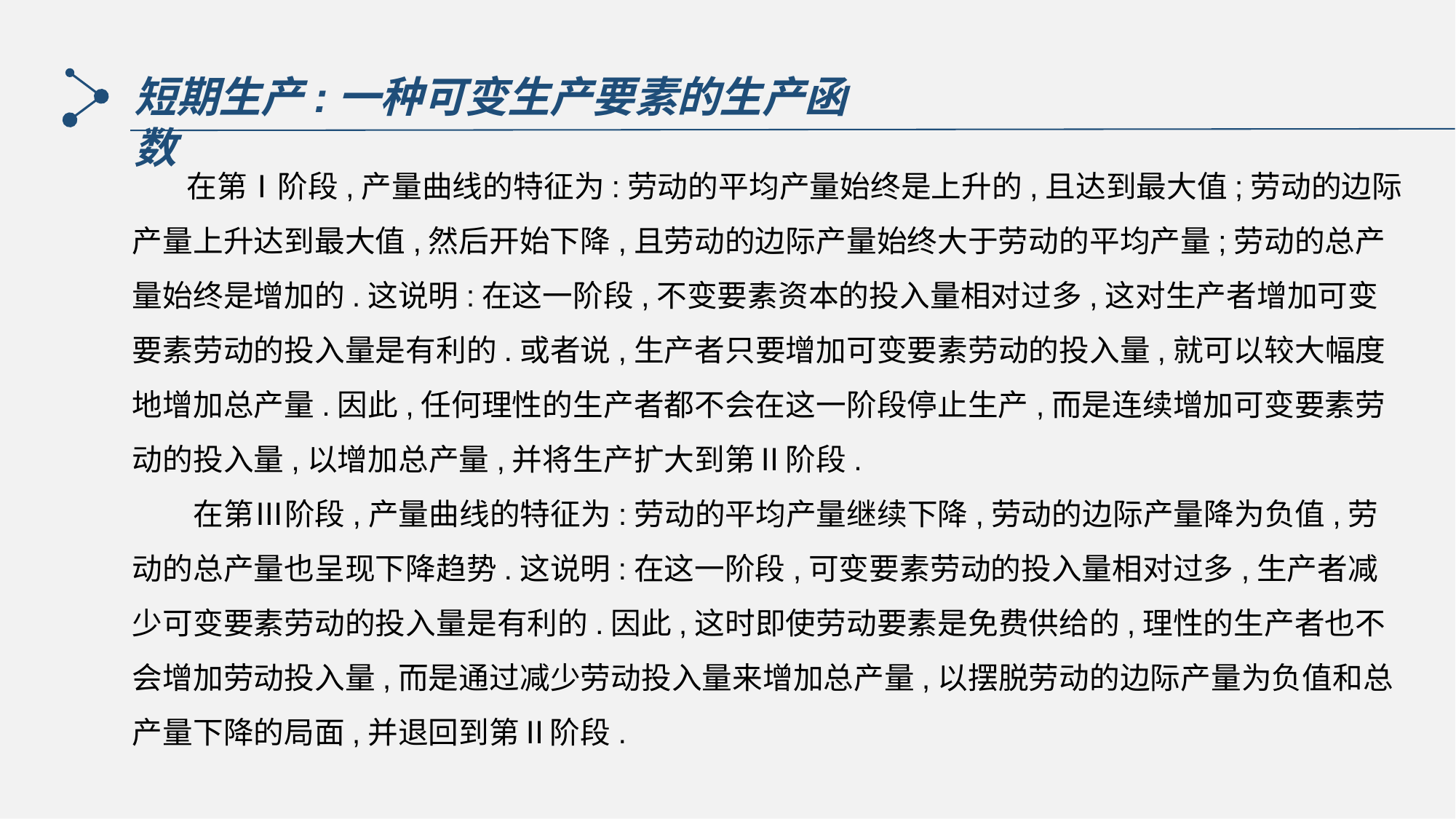

短期生产:一种可变生产要素的生产函数
       在第Ⅰ阶段,产量曲线的特征为:劳动的平均产量始终是上升的,且达到最大值;劳动的边际产量上升达到最大值,然后开始下降,且劳动的边际产量始终大于劳动的平均产量;劳动的总产量始终是增加的.这说明:在这一阶段,不变要素资本的投入量相对过多,这对生产者增加可变要素劳动的投入量是有利的.或者说,生产者只要增加可变要素劳动的投入量,就可以较大幅度地增加总产量.因此,任何理性的生产者都不会在这一阶段停止生产,而是连续增加可变要素劳动的投入量,以增加总产量,并将生产扩大到第Ⅱ阶段.
        在第Ⅲ阶段,产量曲线的特征为:劳动的平均产量继续下降,劳动的边际产量降为负值,劳动的总产量也呈现下降趋势.这说明:在这一阶段,可变要素劳动的投入量相对过多,生产者减少可变要素劳动的投入量是有利的.因此,这时即使劳动要素是免费供给的,理性的生产者也不会增加劳动投入量,而是通过减少劳动投入量来增加总产量,以摆脱劳动的边际产量为负值和总产量下降的局面,并退回到第Ⅱ阶段.